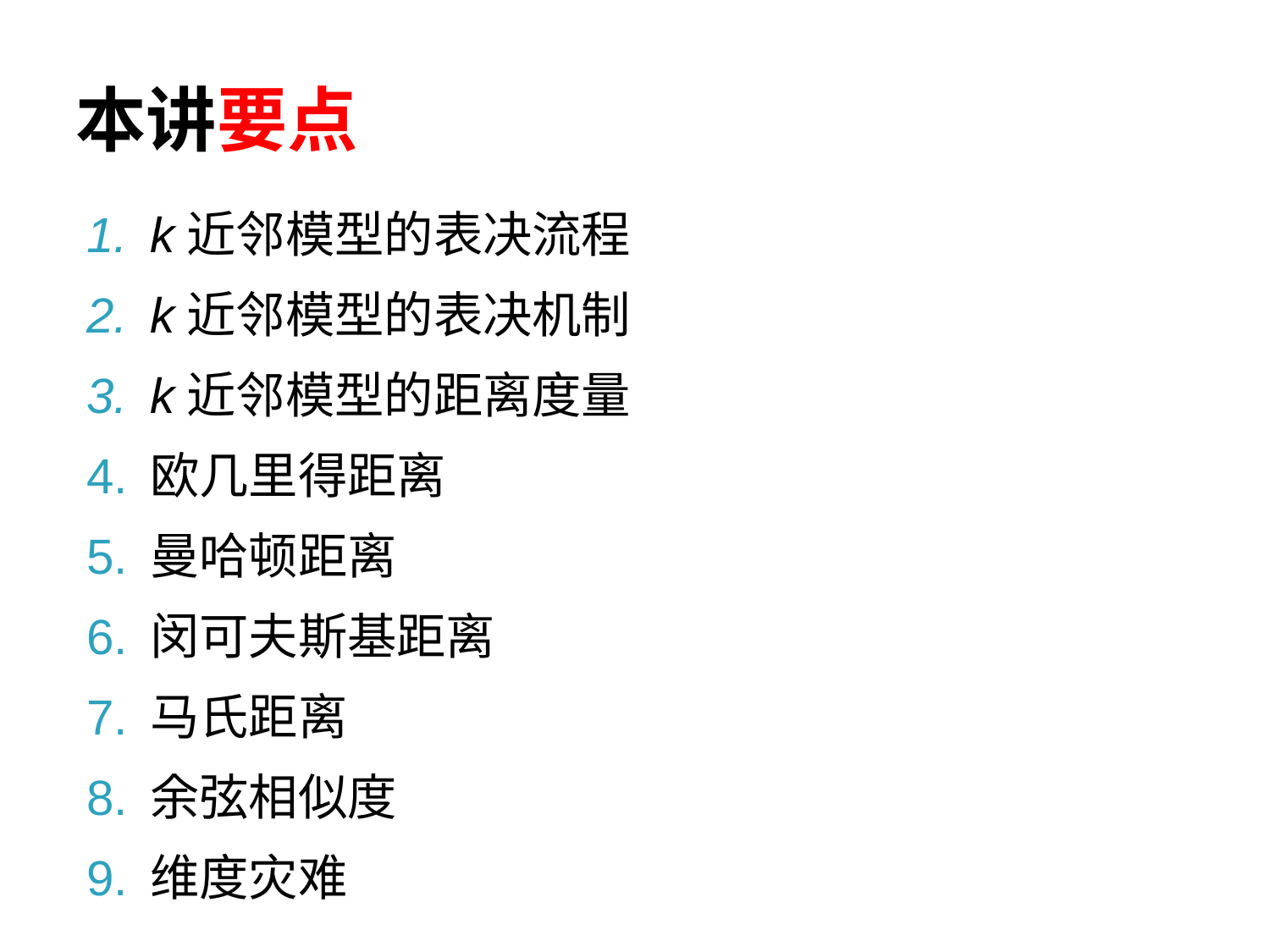

# 本讲要点
k近邻模型的表决流程
k近邻模型的表决机制
k近邻模型的距离度量
欧几里得距离
曼哈顿距离
闵可夫斯基距离
马氏距离
余弦相似度
维度灾难